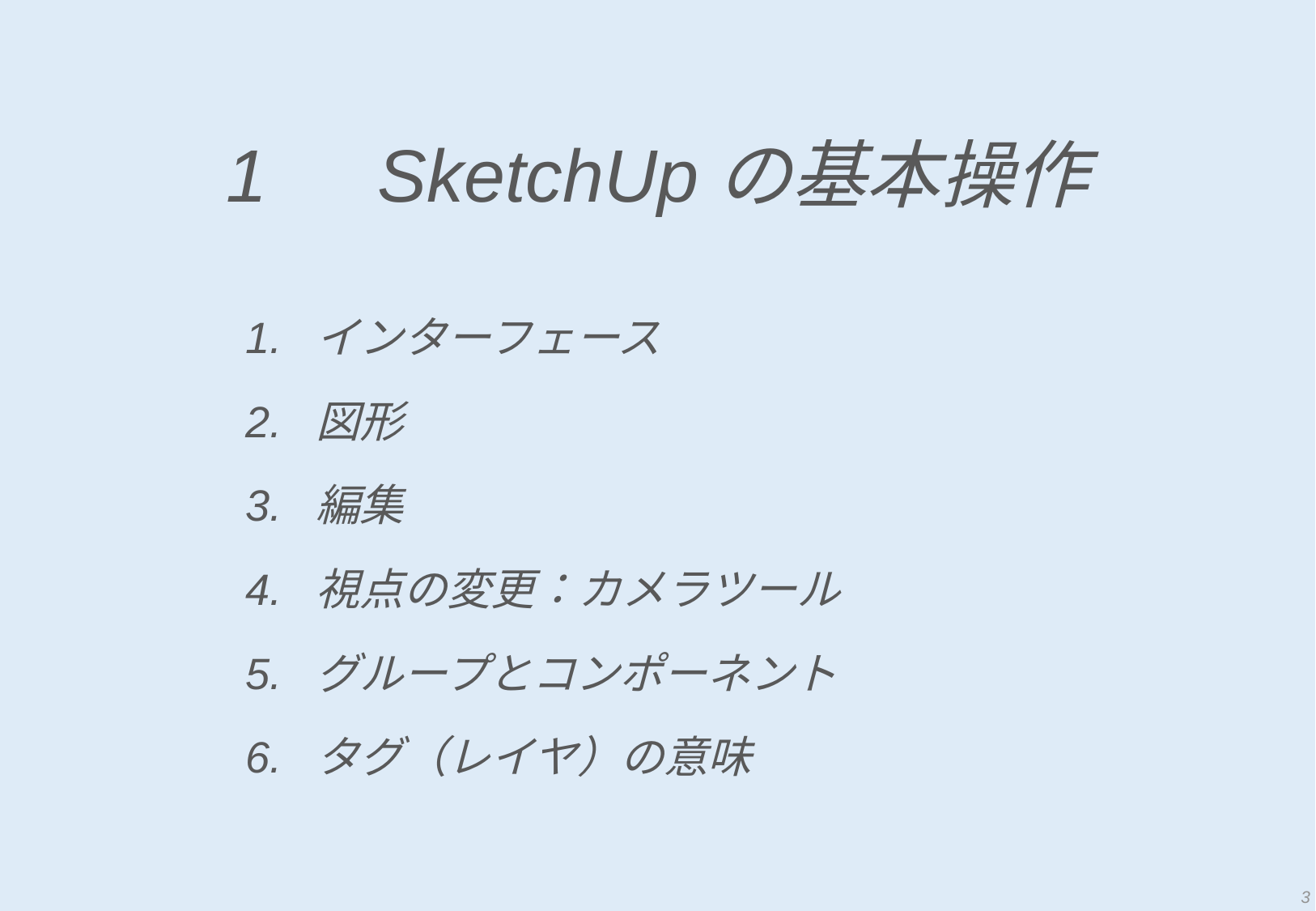

1　SketchUpの基本操作
1.  インターフェース
2.  図形
3.  編集
4.  視点の変更：カメラツール
5.  グループとコンポーネント
6.  タグ（レイヤ）の意味

3